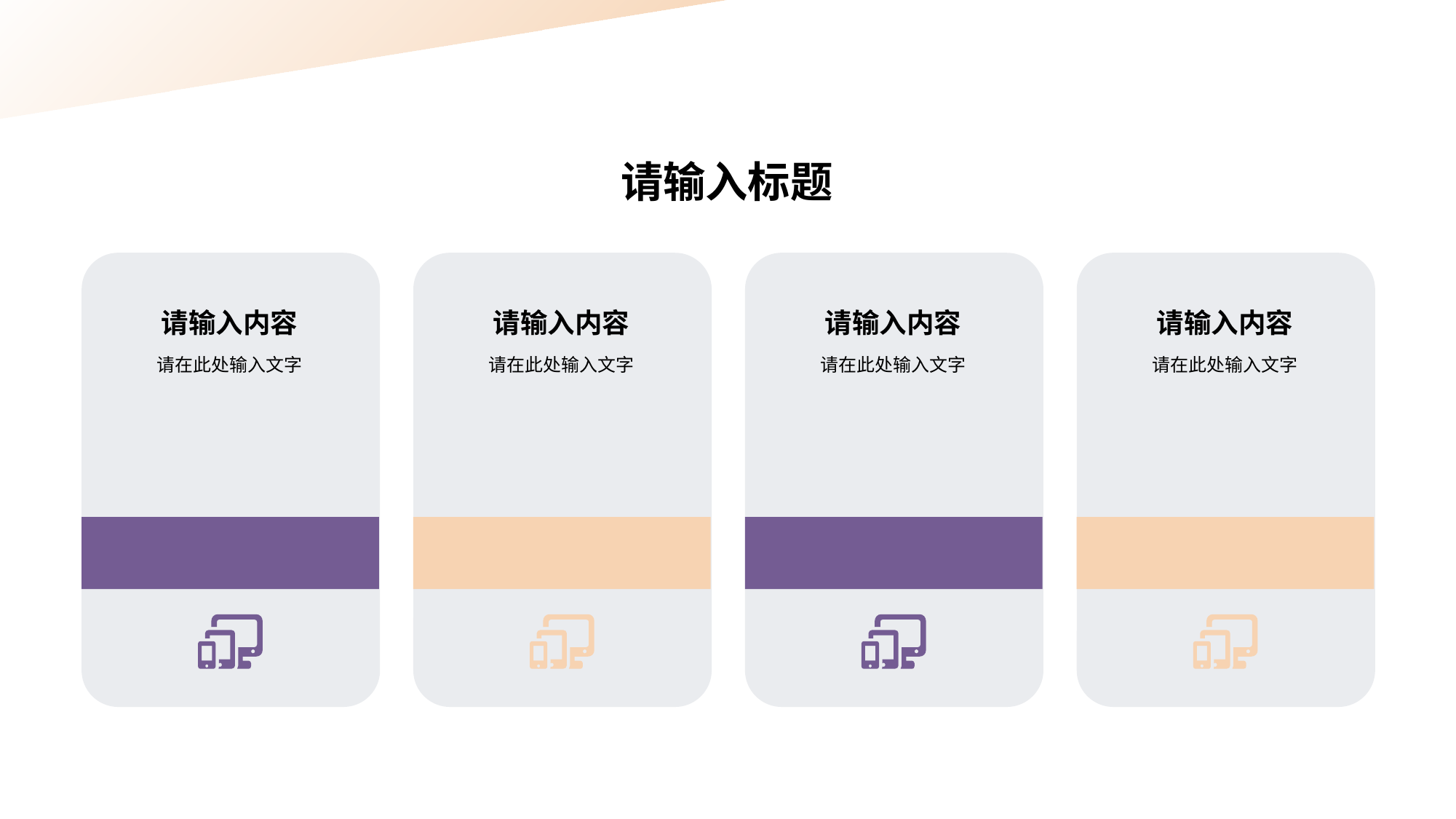

请输入标题

请输入内容
请在此处输入文字

请输入内容
请在此处输入文字

请输入内容
请在此处输入文字

请输入内容
请在此处输入文字